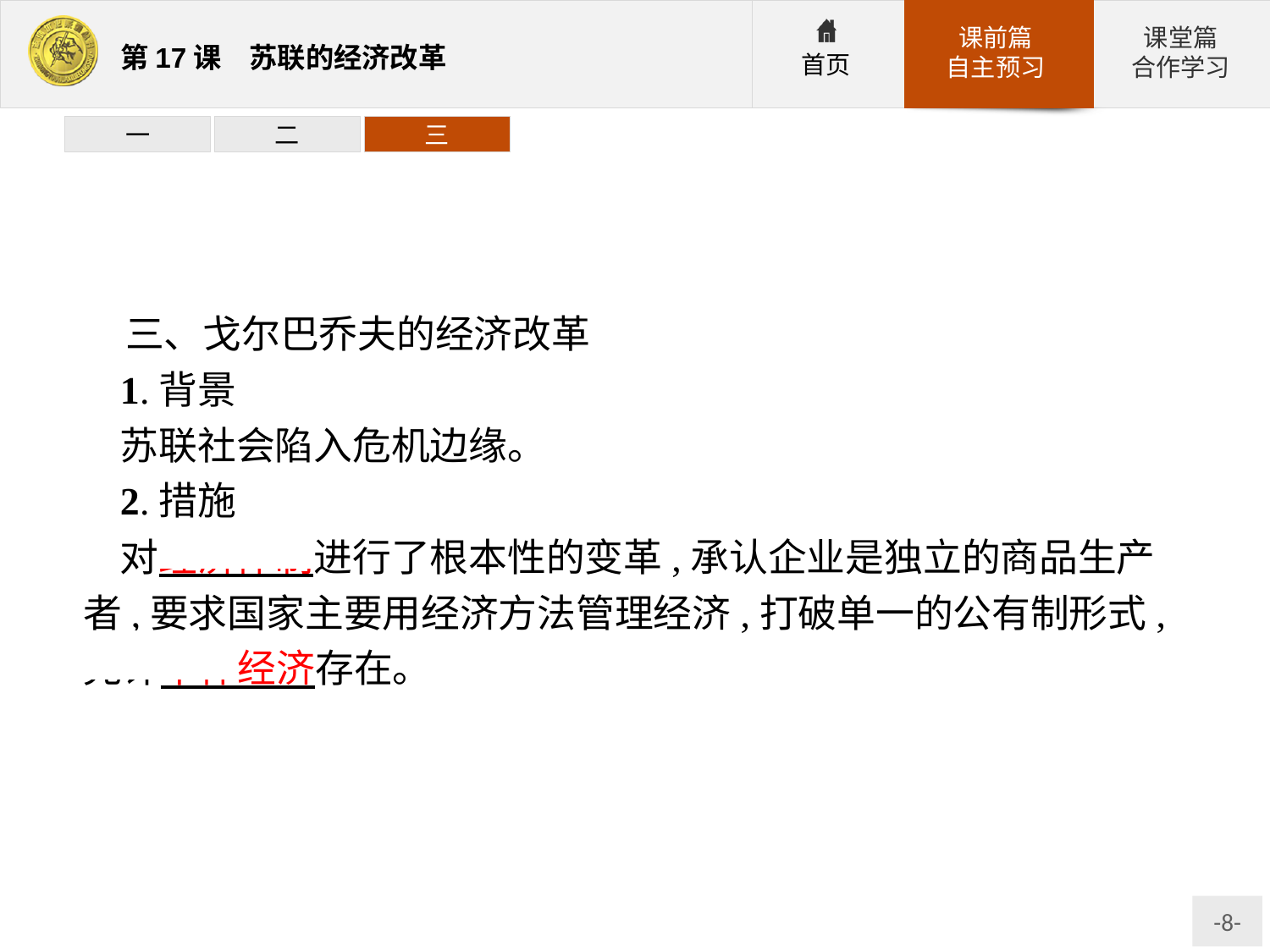

一
二
三
三、戈尔巴乔夫的经济改革
1.背景
苏联社会陷入危机边缘。
2.措施
对经济体制进行了根本性的变革,承认企业是独立的商品生产者,要求国家主要用经济方法管理经济,打破单一的公有制形式,允许个体经济存在。